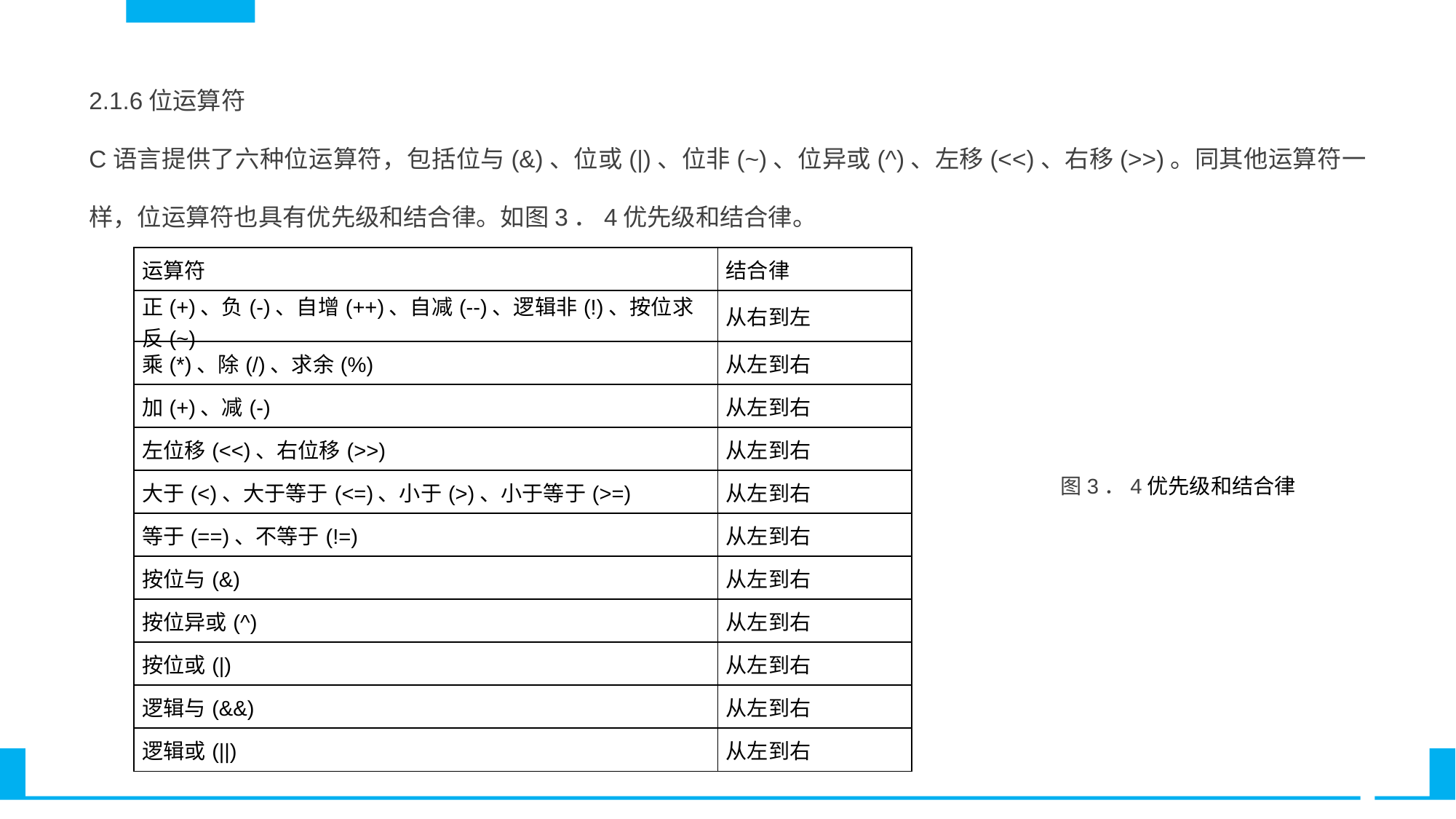

2.1.6位运算符
C语言提供了六种位运算符，包括位与(&)、位或(|)、位非(~)、位异或(^)、左移(<<)、右移(>>)。同其他运算符一样，位运算符也具有优先级和结合律。如图3．4优先级和结合律。
| 运算符 | 结合律 |
| --- | --- |
| 正(+)、负(-)、自增(++)、自减(--)、逻辑非(!)、按位求反(~) | 从右到左 |
| 乘(\*)、除(/)、求余(%) | 从左到右 |
| 加(+)、减(-) | 从左到右 |
| 左位移(<<)、右位移(>>) | 从左到右 |
| 大于(<)、大于等于(<=)、小于(>)、小于等于(>=) | 从左到右 |
| 等于(==)、不等于(!=) | 从左到右 |
| 按位与(&) | 从左到右 |
| 按位异或(^) | 从左到右 |
| 按位或(|) | 从左到右 |
| 逻辑与(&&) | 从左到右 |
| 逻辑或(||) | 从左到右 |
图3．4优先级和结合律